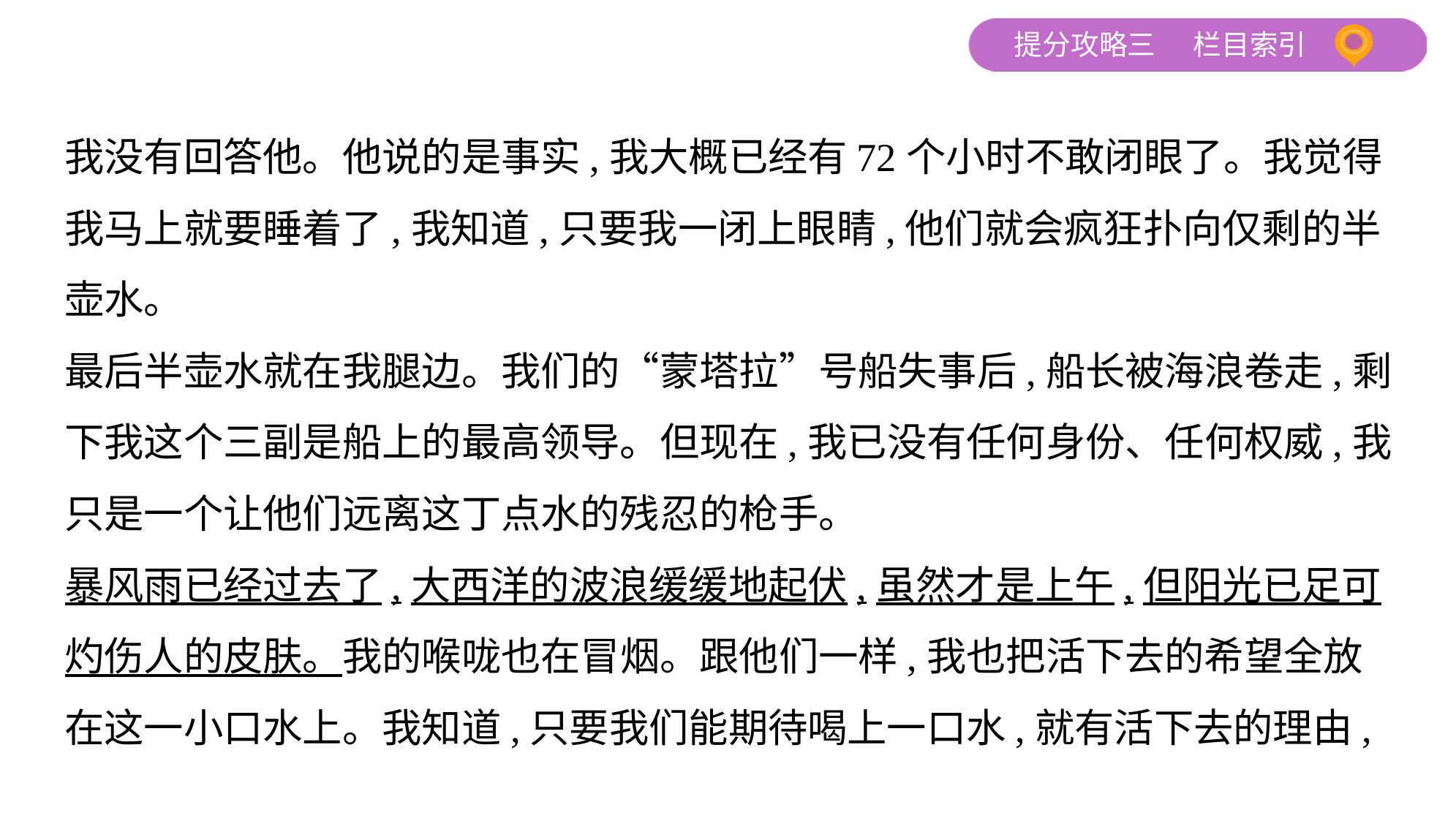

我没有回答他。他说的是事实,我大概已经有72个小时不敢闭眼了。我觉得
我马上就要睡着了,我知道,只要我一闭上眼睛,他们就会疯狂扑向仅剩的半
壶水。
最后半壶水就在我腿边。我们的“蒙塔拉”号船失事后,船长被海浪卷走,剩
下我这个三副是船上的最高领导。但现在,我已没有任何身份、任何权威,我
只是一个让他们远离这丁点水的残忍的枪手。
暴风雨已经过去了,大西洋的波浪缓缓地起伏,虽然才是上午,但阳光已足可
灼伤人的皮肤。我的喉咙也在冒烟。跟他们一样,我也把活下去的希望全放
在这一小口水上。我知道,只要我们能期待喝上一口水,就有活下去的理由,